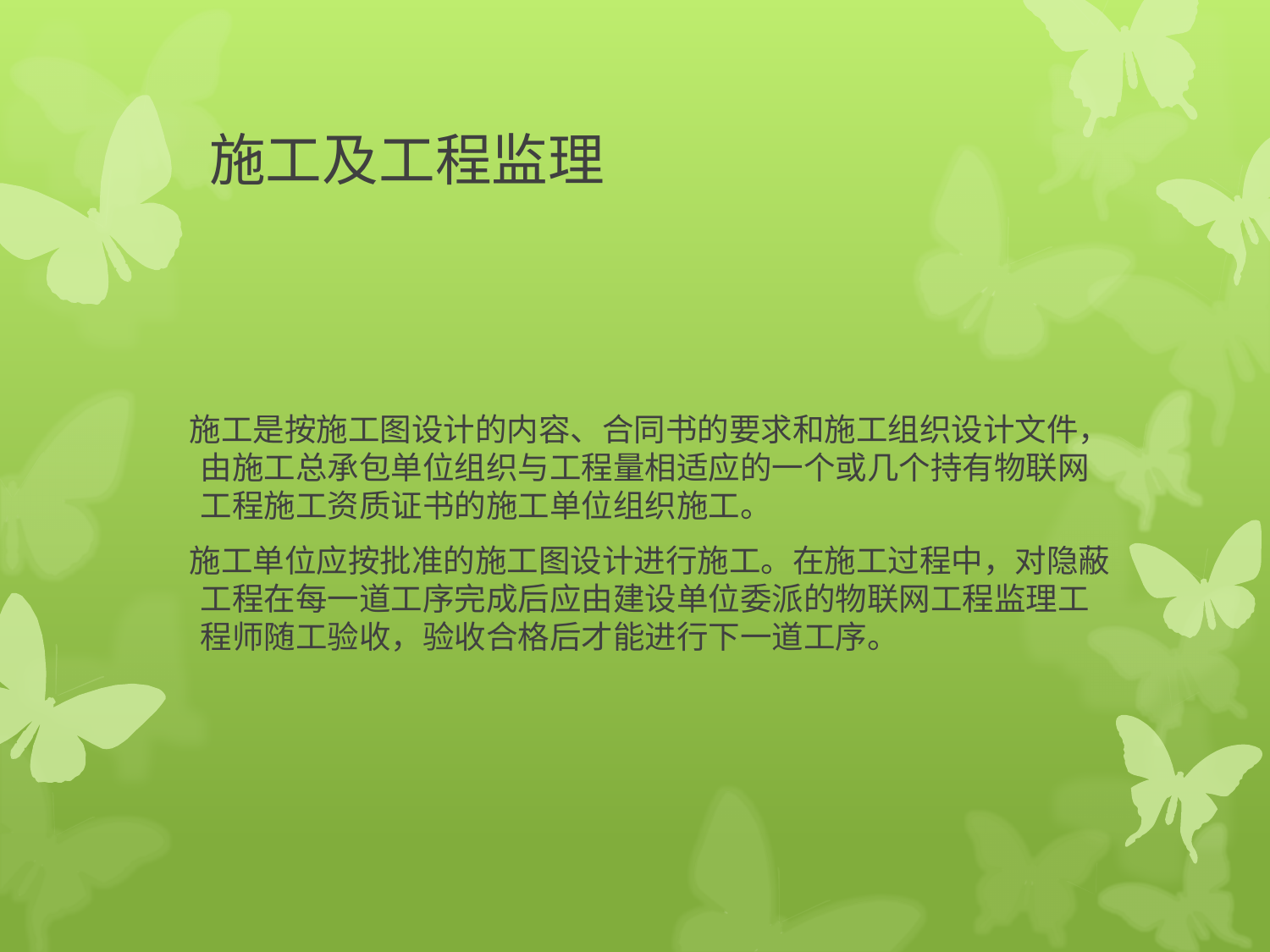

# 施工及工程监理
    施工是按施工图设计的内容、合同书的要求和施工组织设计文件，由施工总承包单位组织与工程量相适应的一个或几个持有物联网工程施工资质证书的施工单位组织施工。
    施工单位应按批准的施工图设计进行施工。在施工过程中，对隐蔽工程在每一道工序完成后应由建设单位委派的物联网工程监理工程师随工验收，验收合格后才能进行下一道工序。